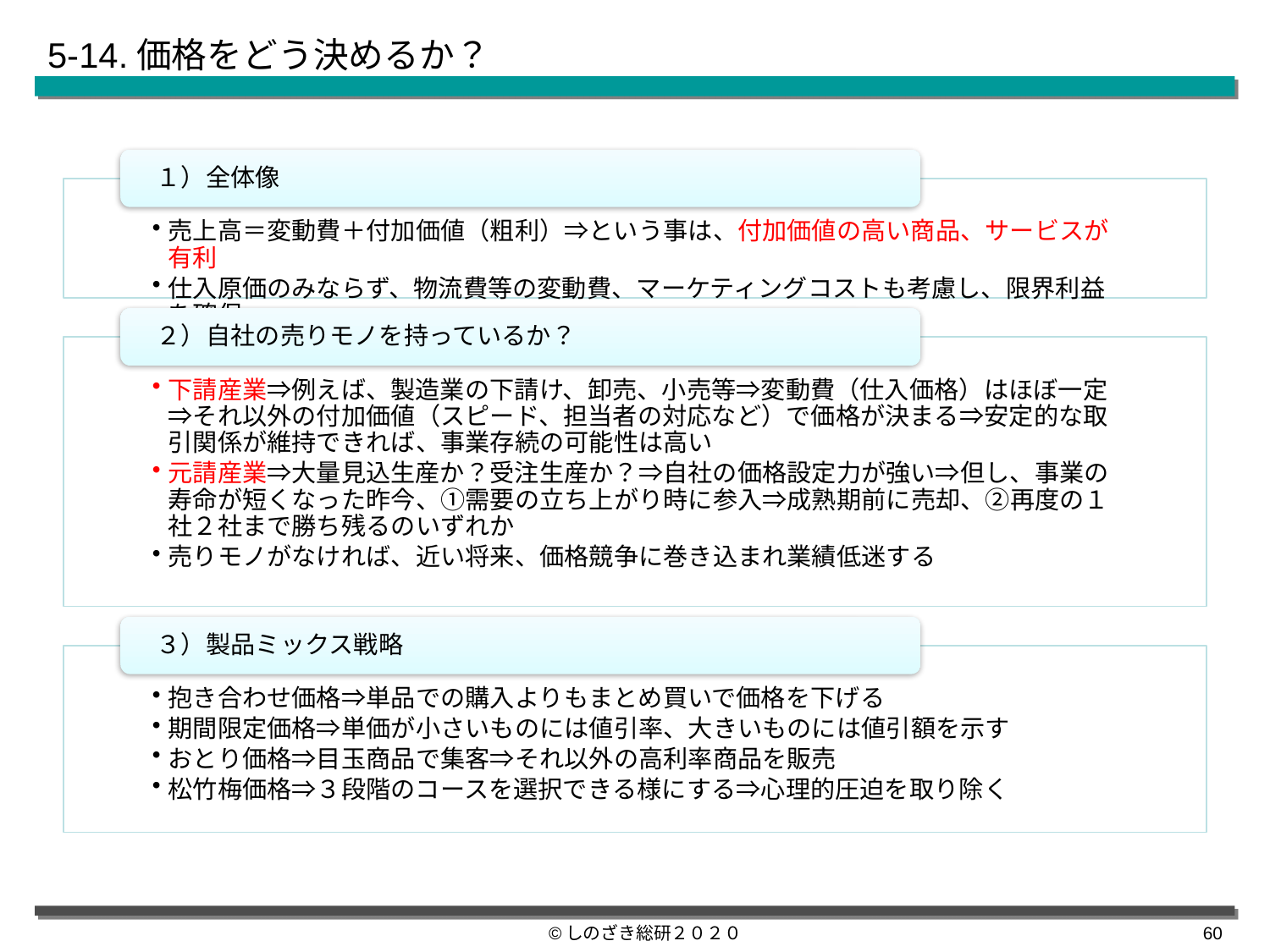

5-14.価格をどう決めるか？
売上高＝変動費＋付加価値（粗利）⇒という事は、付加価値の高い商品、サービスが有利
仕入原価のみならず、物流費等の変動費、マーケティングコストも考慮し、限界利益を確保
１）全体像
下請産業⇒例えば、製造業の下請け、卸売、小売等⇒変動費（仕入価格）はほぼ一定⇒それ以外の付加価値（スピード、担当者の対応など）で価格が決まる⇒安定的な取引関係が維持できれば、事業存続の可能性は高い
元請産業⇒大量見込生産か？受注生産か？⇒自社の価格設定力が強い⇒但し、事業の寿命が短くなった昨今、①需要の立ち上がり時に参入⇒成熟期前に売却、②再度の１社２社まで勝ち残るのいずれか
売りモノがなければ、近い将来、価格競争に巻き込まれ業績低迷する
２）自社の売りモノを持っているか？
抱き合わせ価格⇒単品での購入よりもまとめ買いで価格を下げる
期間限定価格⇒単価が小さいものには値引率、大きいものには値引額を示す
おとり価格⇒目玉商品で集客⇒それ以外の高利率商品を販売
松竹梅価格⇒３段階のコースを選択できる様にする⇒心理的圧迫を取り除く
３）製品ミックス戦略
©しのざき総研２０２０
60